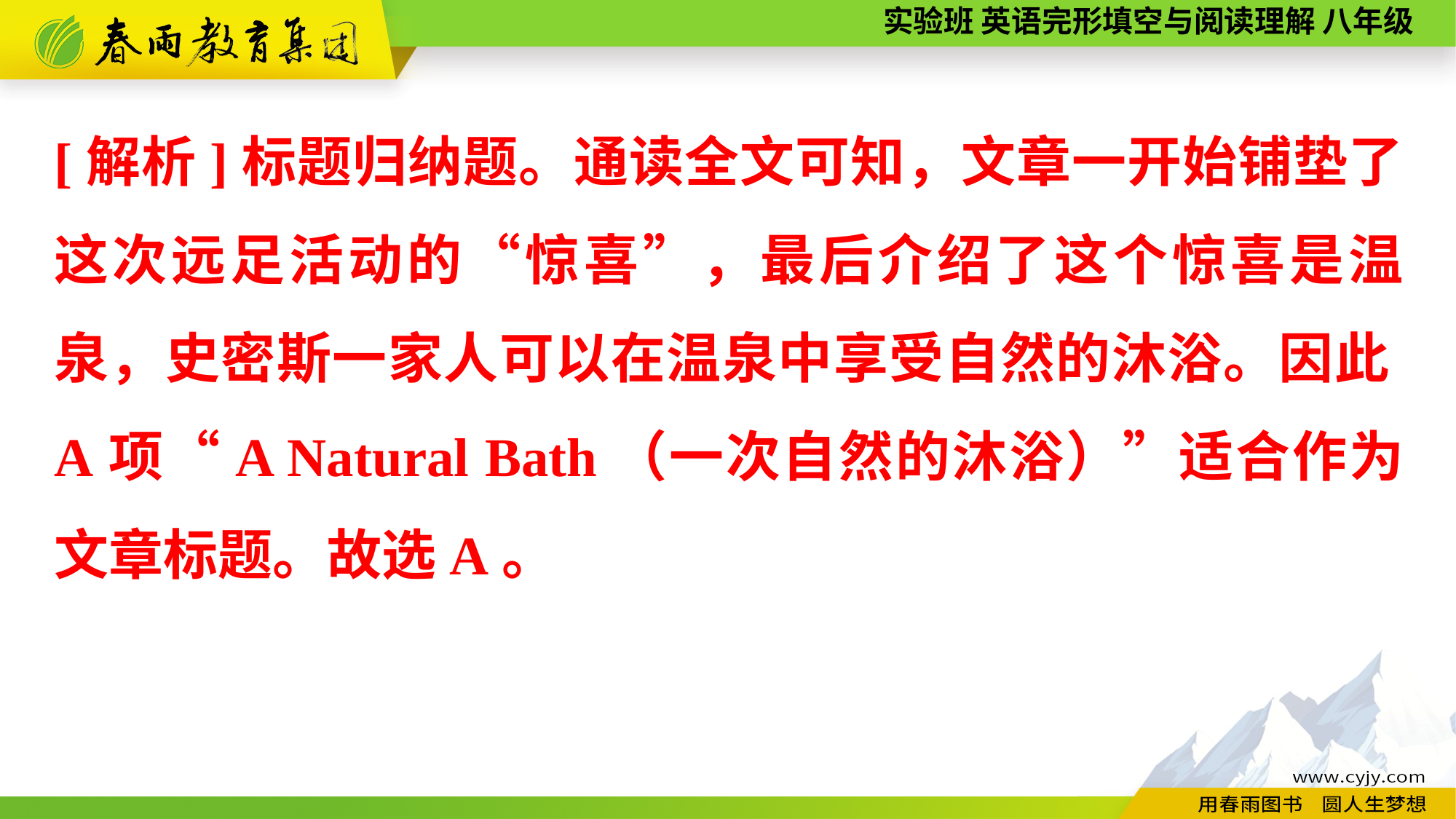

[解析]标题归纳题。通读全文可知，文章一开始铺垫了这次远足活动的“惊喜”，最后介绍了这个惊喜是温泉，史密斯一家人可以在温泉中享受自然的沐浴。因此A项“A Natural Bath（一次自然的沐浴）”适合作为文章标题。故选A。